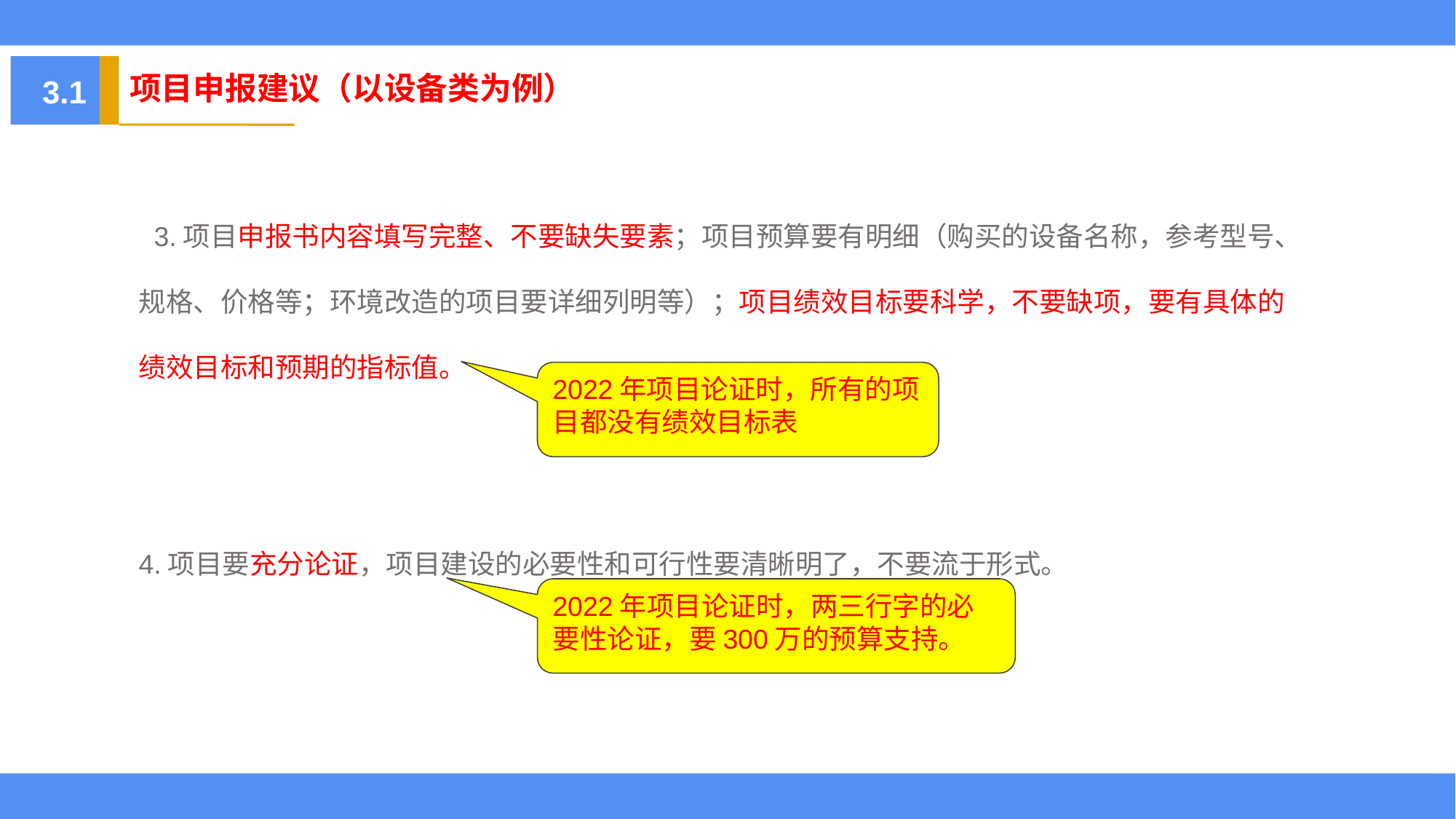

项目申报建议（以设备类为例）
3.1
  3.项目申报书内容填写完整、不要缺失要素；项目预算要有明细（购买的设备名称，参考型号、规格、价格等；环境改造的项目要详细列明等）；项目绩效目标要科学，不要缺项，要有具体的绩效目标和预期的指标值。

4.项目要充分论证，项目建设的必要性和可行性要清晰明了，不要流于形式。
2022年项目论证时，所有的项目都没有绩效目标表
2022年项目论证时，两三行字的必要性论证，要300万的预算支持。